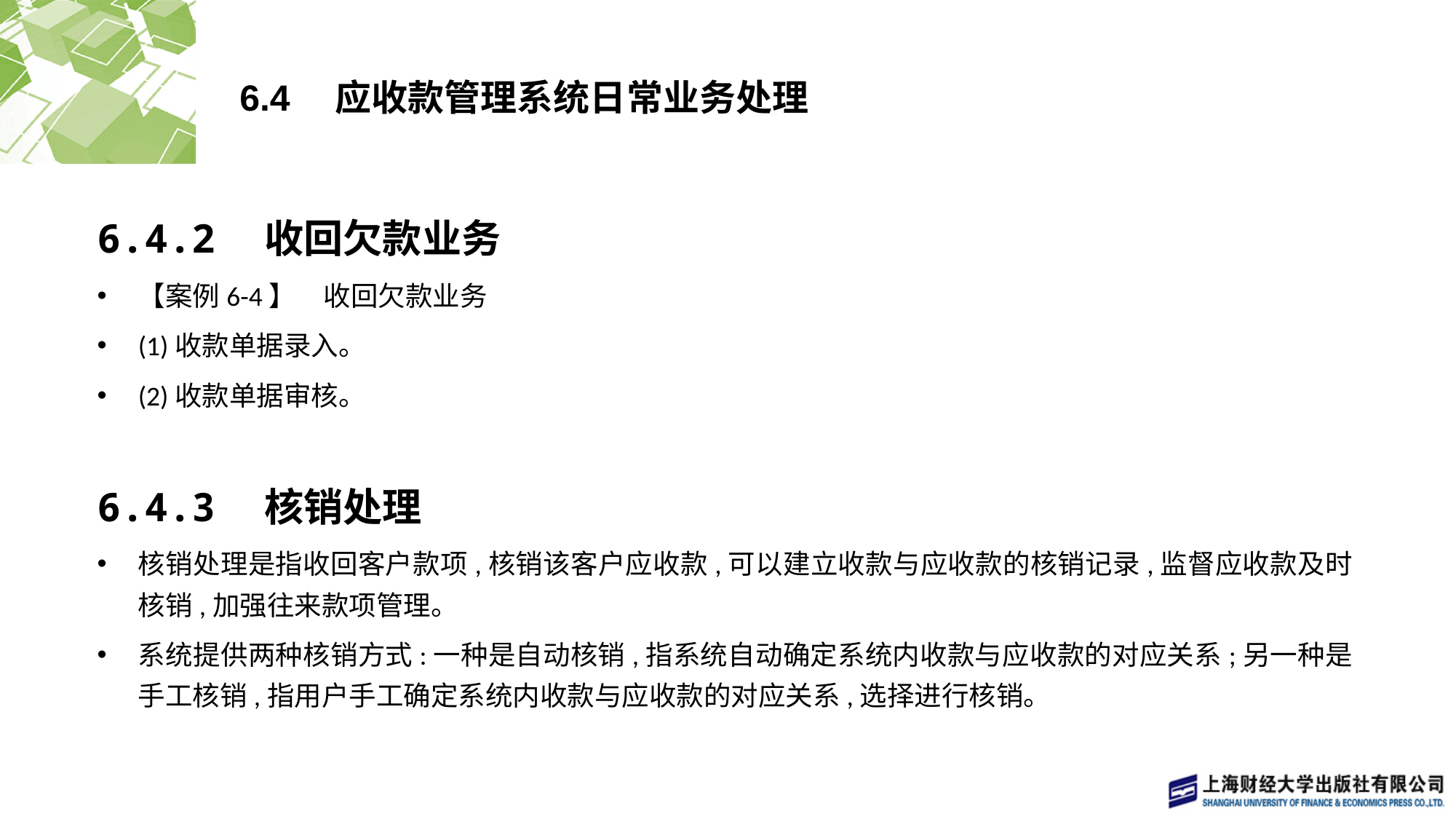

# 6.4　应收款管理系统日常业务处理
6.4.2　收回欠款业务
【案例6-4】　收回欠款业务
(1)收款单据录入。
(2)收款单据审核。

6.4.3　核销处理
核销处理是指收回客户款项,核销该客户应收款,可以建立收款与应收款的核销记录,监督应收款及时核销,加强往来款项管理。
系统提供两种核销方式:一种是自动核销,指系统自动确定系统内收款与应收款的对应关系;另一种是手工核销,指用户手工确定系统内收款与应收款的对应关系,选择进行核销。